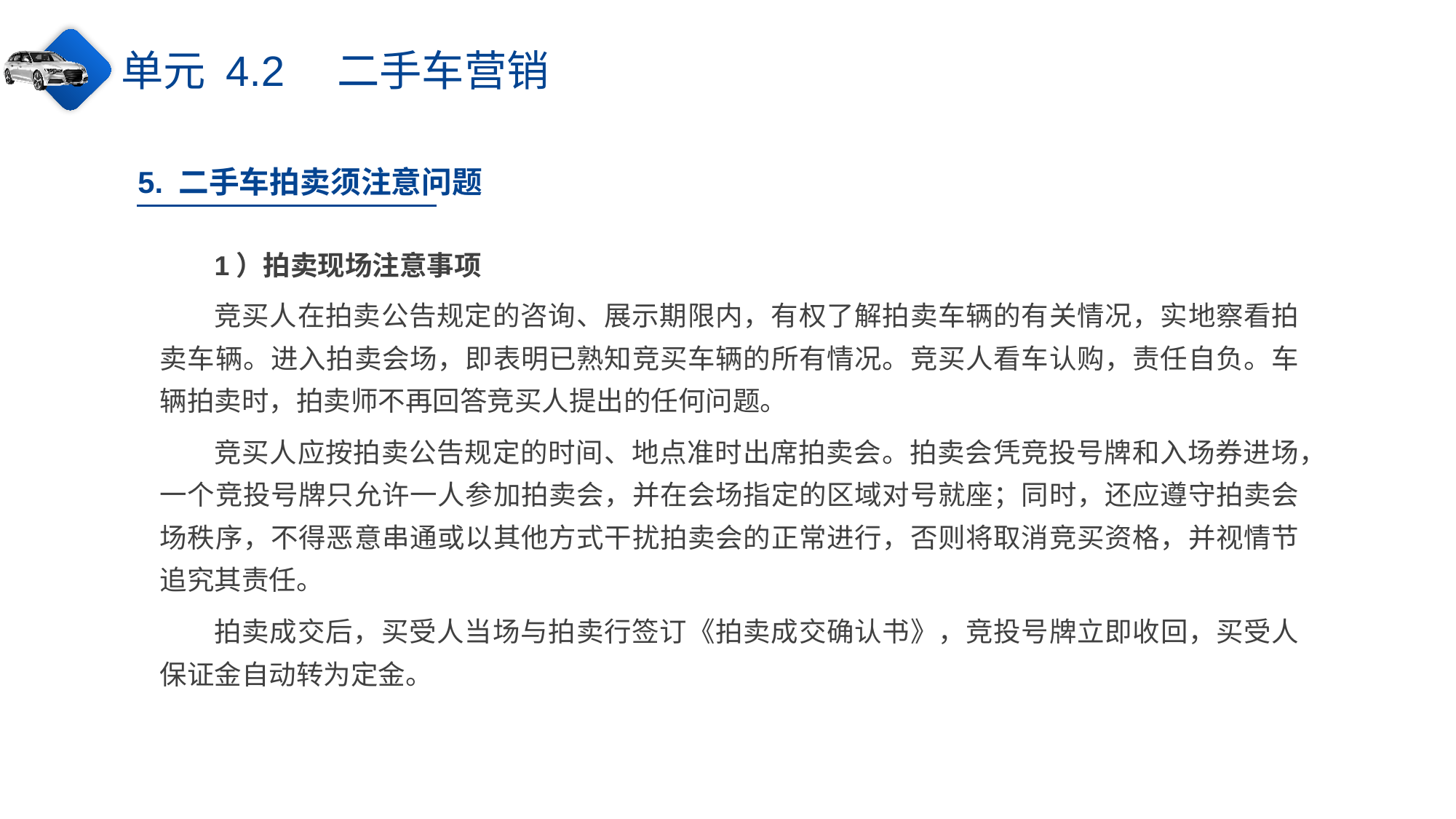

单元 4.2　二手车营销
5. 二手车拍卖须注意问题
1）拍卖现场注意事项
竞买人在拍卖公告规定的咨询、展示期限内，有权了解拍卖车辆的有关情况，实地察看拍卖车辆。进入拍卖会场，即表明已熟知竞买车辆的所有情况。竞买人看车认购，责任自负。车辆拍卖时，拍卖师不再回答竞买人提出的任何问题。
竞买人应按拍卖公告规定的时间、地点准时出席拍卖会。拍卖会凭竞投号牌和入场券进场，一个竞投号牌只允许一人参加拍卖会，并在会场指定的区域对号就座；同时，还应遵守拍卖会场秩序，不得恶意串通或以其他方式干扰拍卖会的正常进行，否则将取消竞买资格，并视情节追究其责任。
拍卖成交后，买受人当场与拍卖行签订《拍卖成交确认书》，竞投号牌立即收回，买受人保证金自动转为定金。